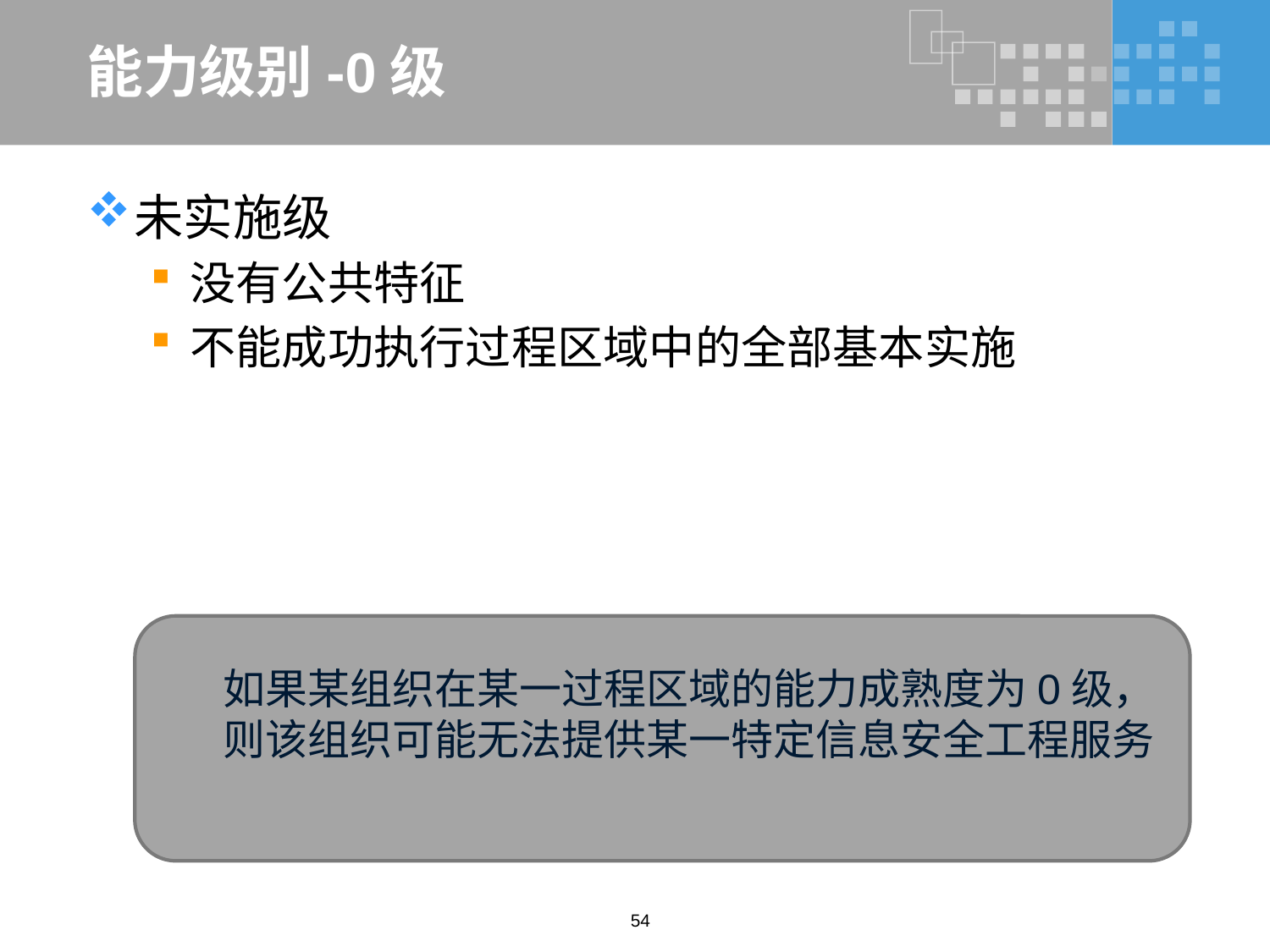

# 能力级别-0级
未实施级
没有公共特征
不能成功执行过程区域中的全部基本实施
如果某组织在某一过程区域的能力成熟度为0级，则该组织可能无法提供某一特定信息安全工程服务

54